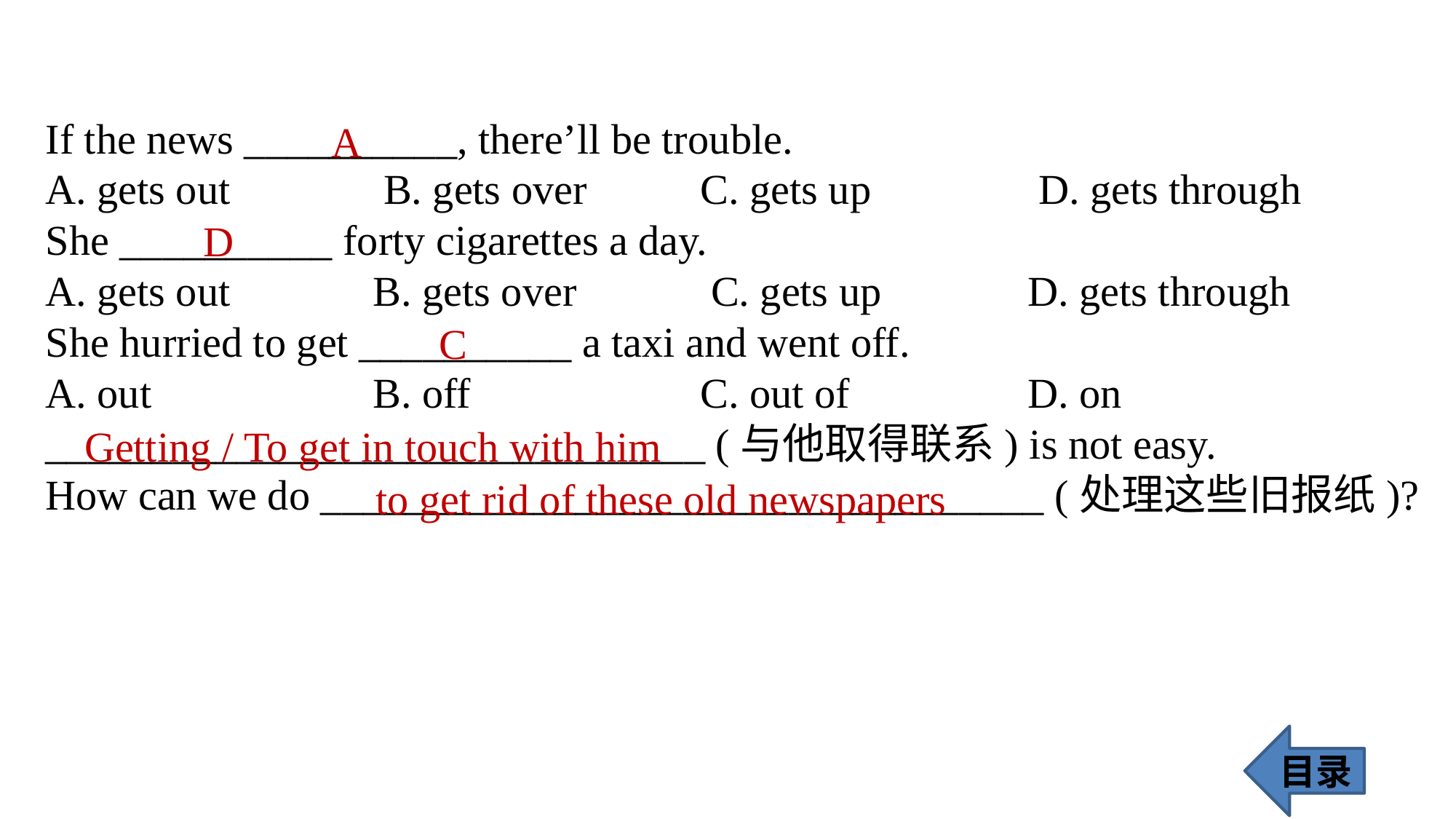

If the news __________, there’ll be trouble.
A. gets out		 B. gets over 	C. gets up		 D. gets through
She __________ forty cigarettes a day.
A. gets out 		B. gets over		 C. gets up 		D. gets through
She hurried to get __________ a taxi and went off.
A. out 		B. off 			C. out of	  	D. on
_______________________________ (与他取得联系) is not easy.
How can we do __________________________________ (处理这些旧报纸)?
A
D
C
Getting / To get in touch with him
to get rid of these old newspapers
目录
72